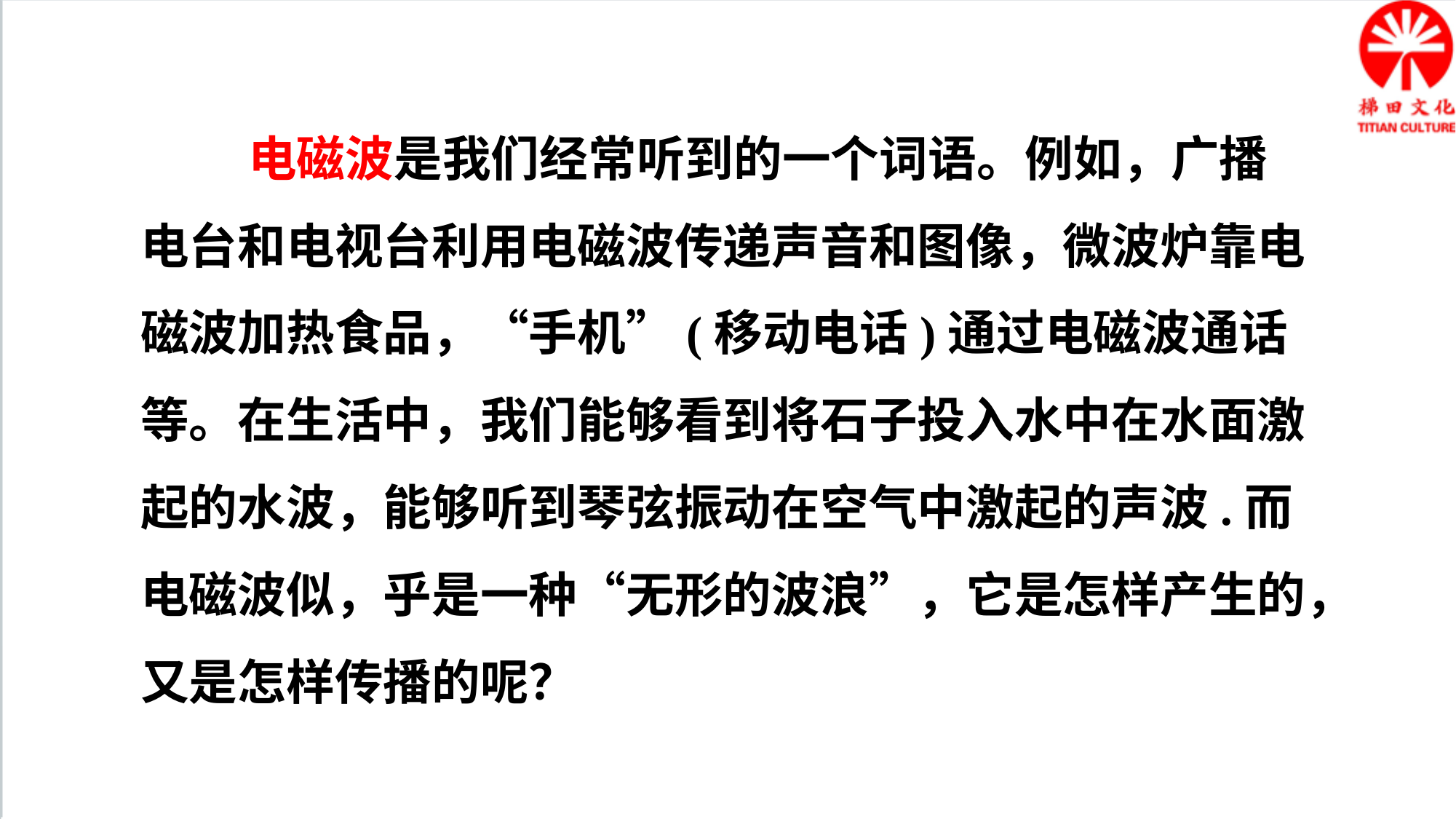

电磁波是我们经常听到的一个词语。例如，广播电台和电视台利用电磁波传递声音和图像，微波炉靠电磁波加热食品，“手机”(移动电话)通过电磁波通话等。在生活中，我们能够看到将石子投入水中在水面激起的水波，能够听到琴弦振动在空气中激起的声波.而电磁波似，乎是一种“无形的波浪”，它是怎样产生的，又是怎样传播的呢？